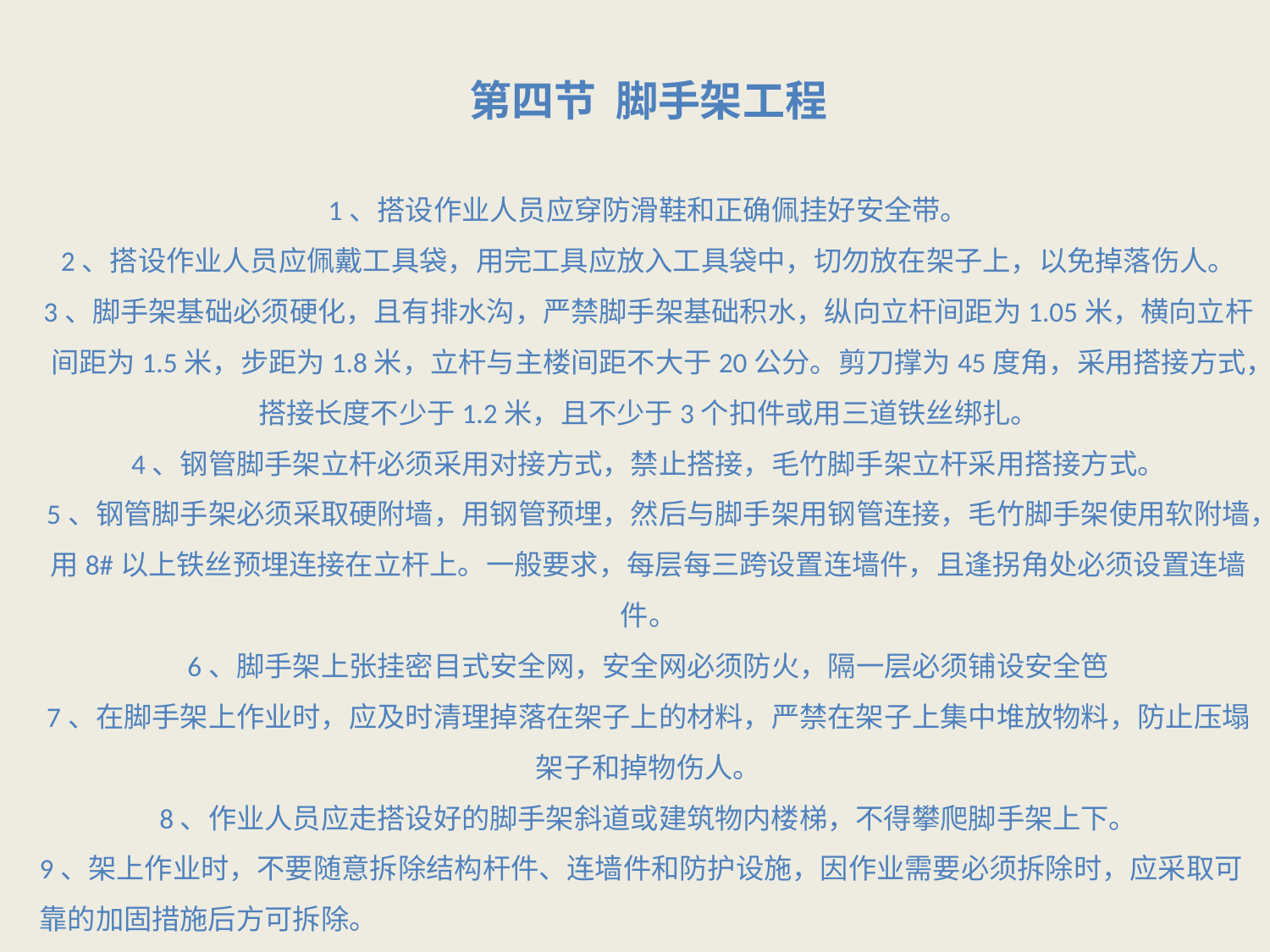

第四节  脚手架工程
1、搭设作业人员应穿防滑鞋和正确佩挂好安全带。2、搭设作业人员应佩戴工具袋，用完工具应放入工具袋中，切勿放在架子上，以免掉落伤人。3、脚手架基础必须硬化，且有排水沟，严禁脚手架基础积水，纵向立杆间距为1.05米，横向立杆间距为1.5米，步距为1.8米，立杆与主楼间距不大于20公分。剪刀撑为45度角，采用搭接方式，搭接长度不少于1.2米，且不少于3个扣件或用三道铁丝绑扎。4、钢管脚手架立杆必须采用对接方式，禁止搭接，毛竹脚手架立杆采用搭接方式。5、钢管脚手架必须采取硬附墙，用钢管预埋，然后与脚手架用钢管连接，毛竹脚手架使用软附墙，用8#以上铁丝预埋连接在立杆上。一般要求，每层每三跨设置连墙件，且逢拐角处必须设置连墙件。6、脚手架上张挂密目式安全网，安全网必须防火，隔一层必须铺设安全笆7、在脚手架上作业时，应及时清理掉落在架子上的材料，严禁在架子上集中堆放物料，防止压塌架子和掉物伤人。8、作业人员应走搭设好的脚手架斜道或建筑物内楼梯，不得攀爬脚手架上下。9、架上作业时，不要随意拆除结构杆件、连墙件和防护设施，因作业需要必须拆除时，应采取可靠的加固措施后方可拆除。